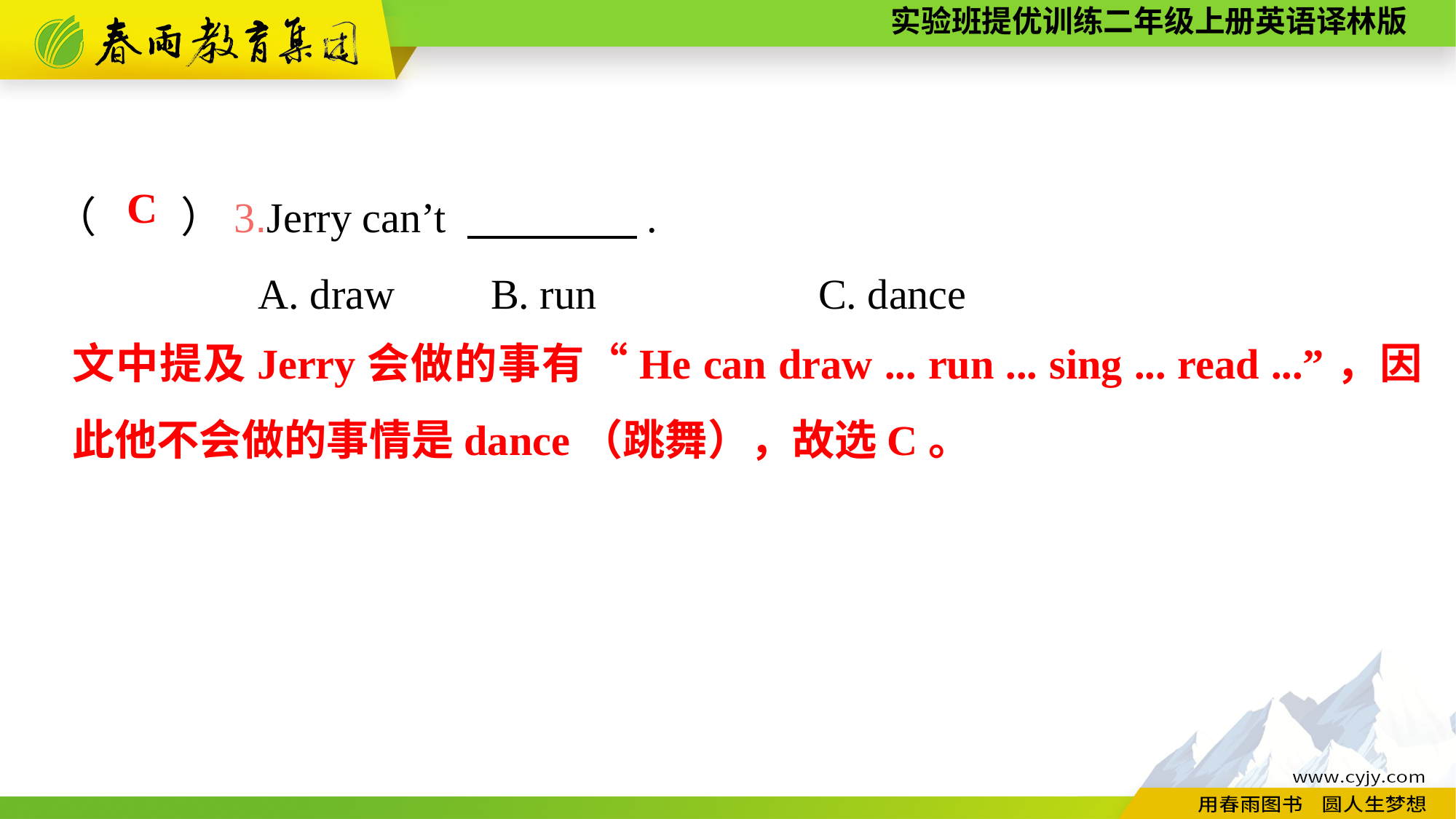

（　　）3.Jerry can’t 　　　　.
A. draw	B. run			C. dance
C
文中提及Jerry会做的事有“He can draw ... run ... sing ... read ...”，因此他不会做的事情是dance（跳舞），故选C。